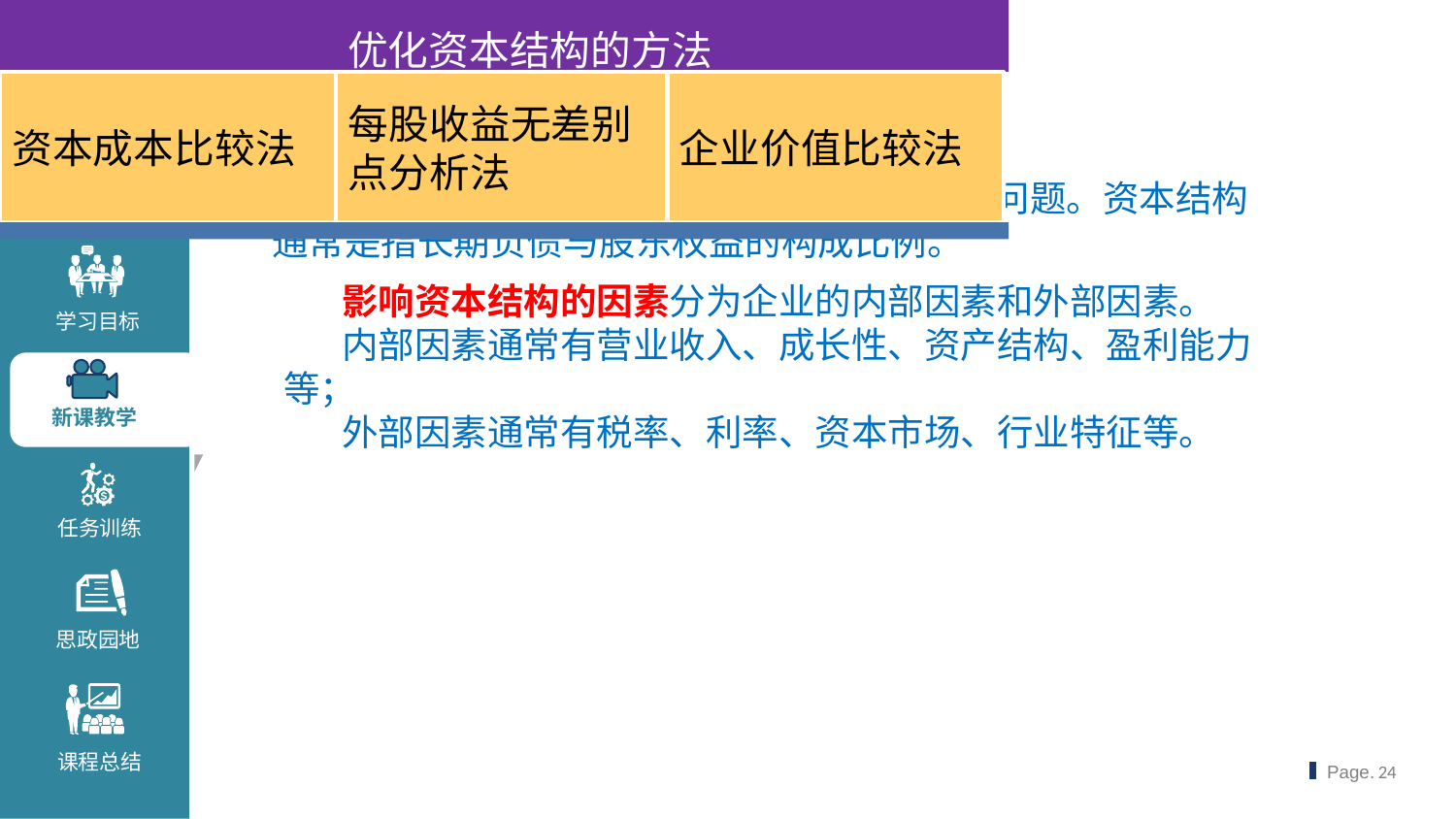

四、资本结构
       资本结构及其管理是企业筹资管理的核心问题。资本结构通常是指长期负债与股东权益的构成比例。
      影响资本结构的因素分为企业的内部因素和外部因素。
      内部因素通常有营业收入、成长性、资产结构、盈利能力等；
      外部因素通常有税率、利率、资本市场、行业特征等。
  优化资本结构的方法
资本成本比较法
每股收益无差别点分析法
企业价值比较法